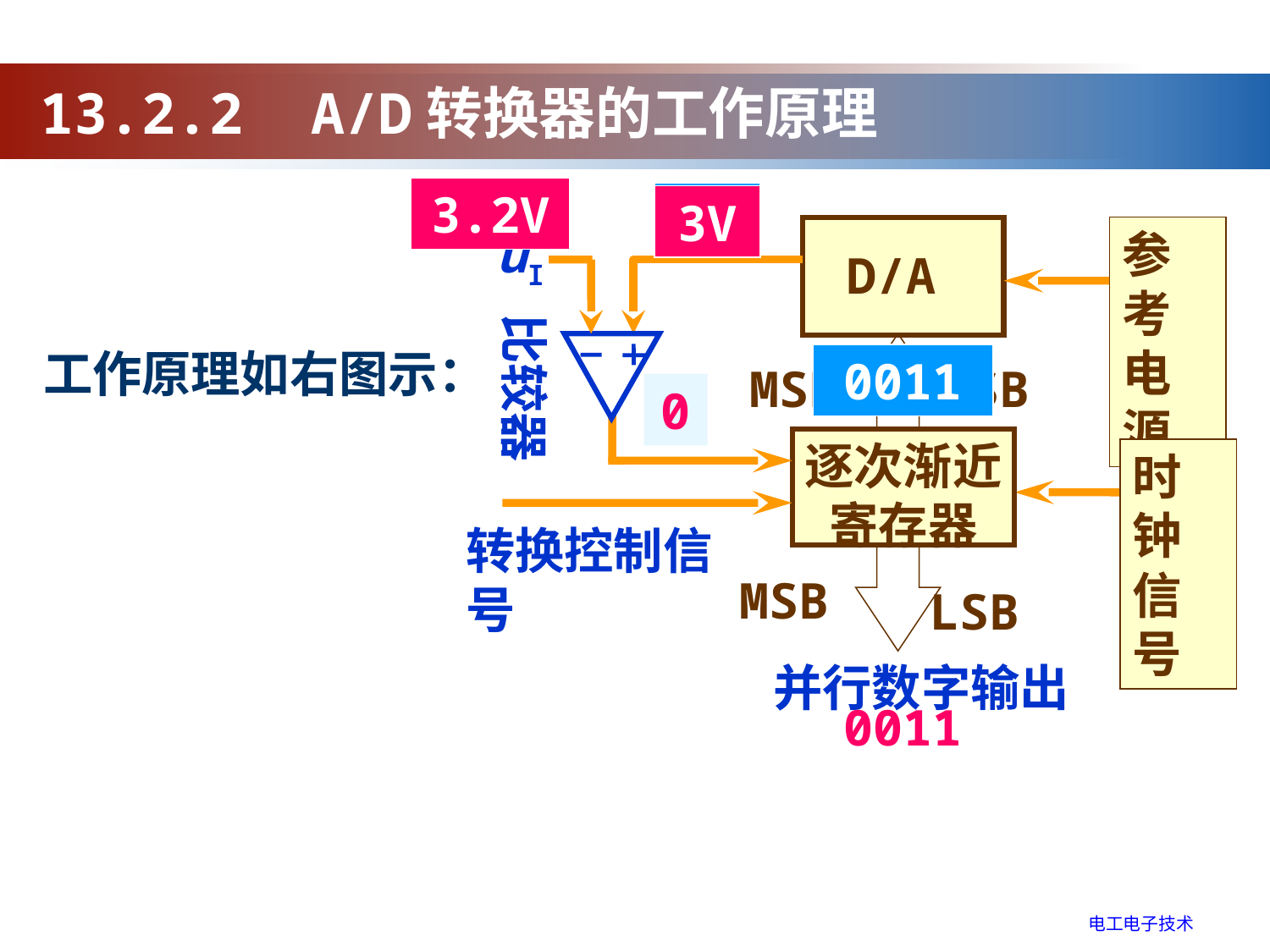

13.2.2  A/D转换器的工作原理
3.2V
8V
7V
6V
5V
4V
3V
uI

参考
电源
D/A

比较器

MSB
LSB

逐次渐近
寄存器

时钟
信号

转换控制信号
MSB
LSB
并行数字输出
工作原理如右图示：
1000
0111
0110
0101
0100
0011
0
1
0011
电工电子技术